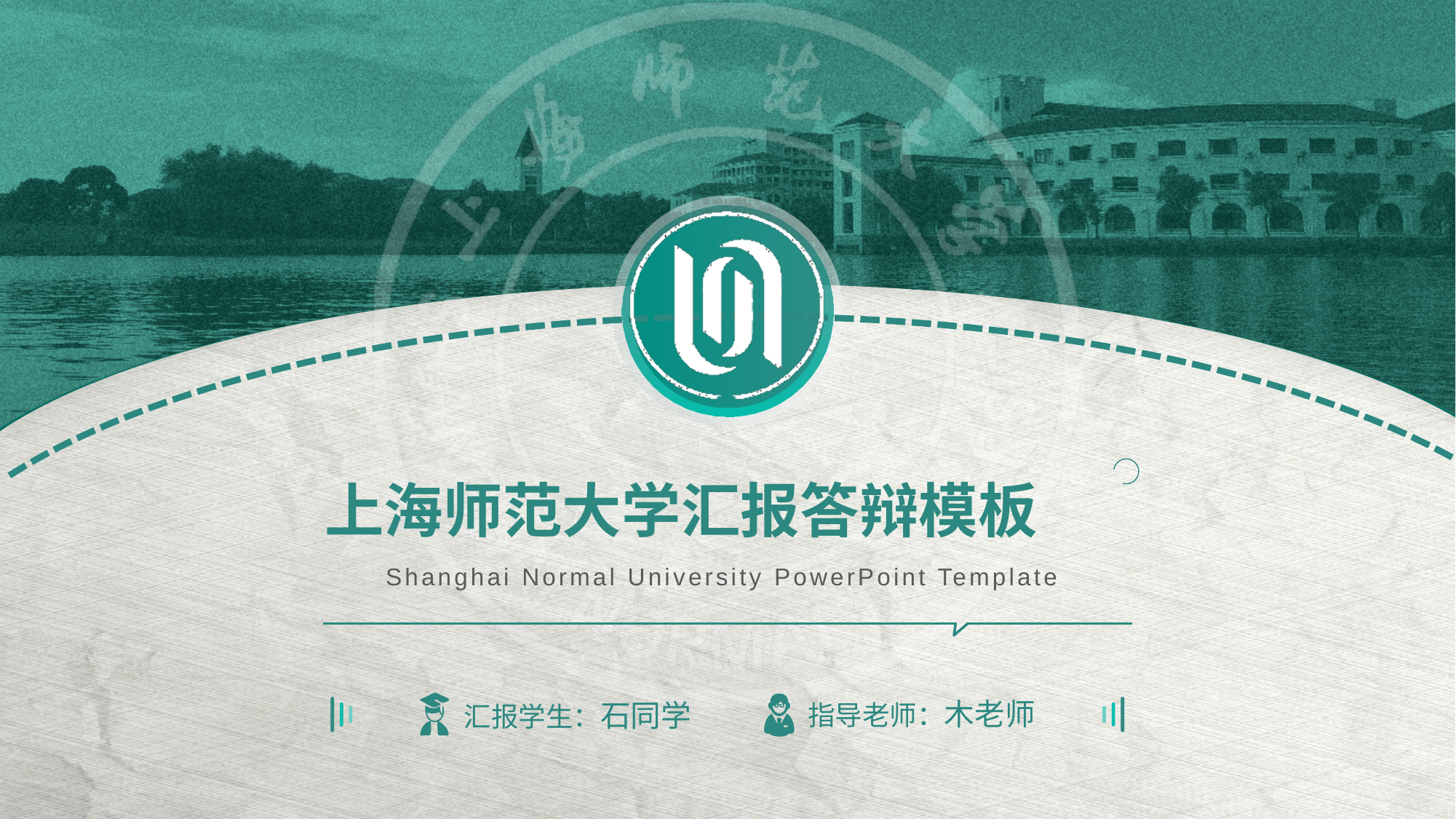

# 上海师范大学汇报答辩模板
Shanghai Normal University PowerPoint Template

指导老师：木老师

汇报学生：石同学